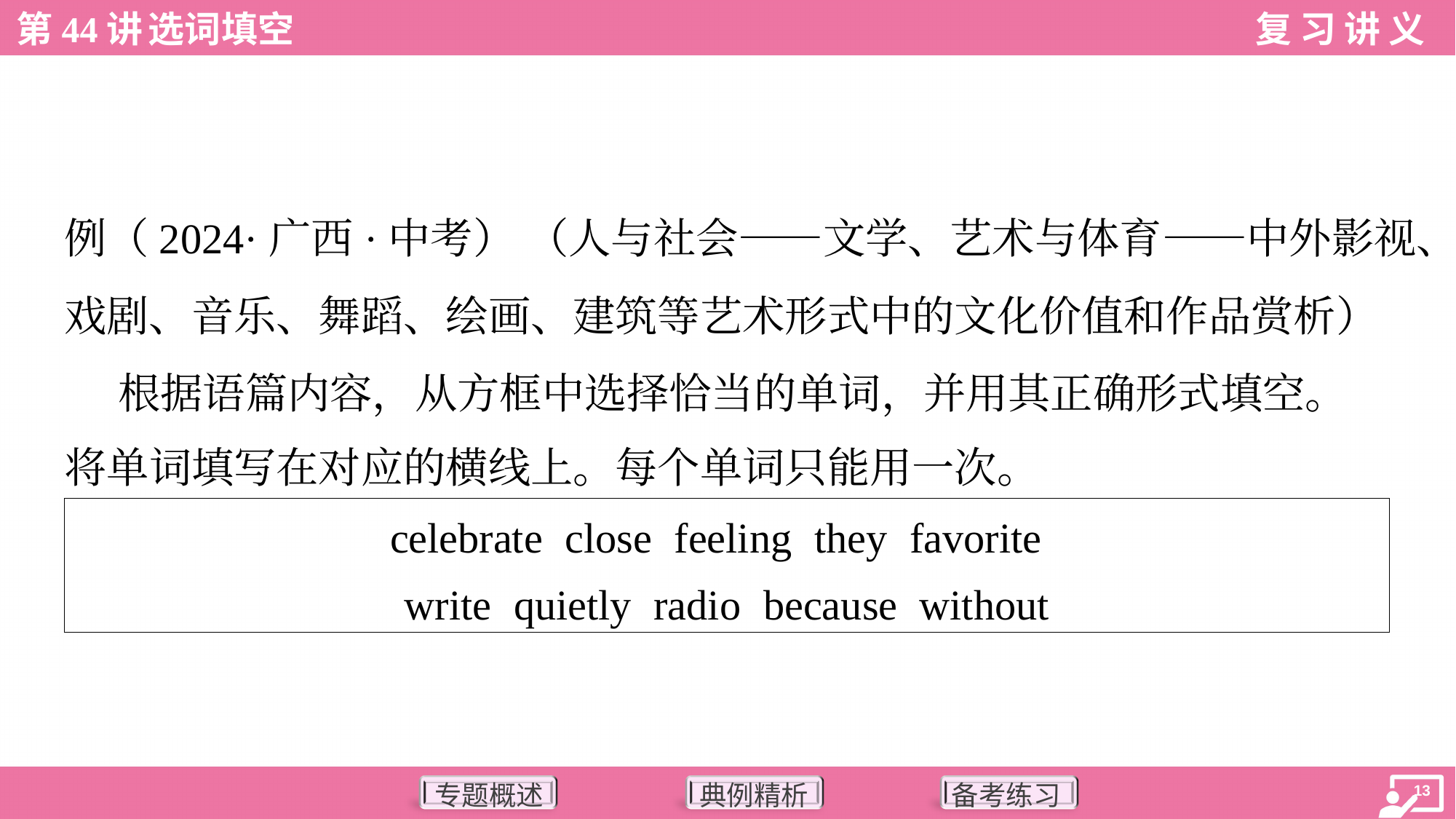

例（2024·广西·中考） （人与社会——文学、艺术与体育——中外影视、
戏剧、音乐、舞蹈、绘画、建筑等艺术形式中的文化价值和作品赏析）
    根据语篇内容，从方框中选择恰当的单词，并用其正确形式填空。
将单词填写在对应的横线上。每个单词只能用一次。
| celebrate close feeling they favorite write quietly radio because without |
| --- |